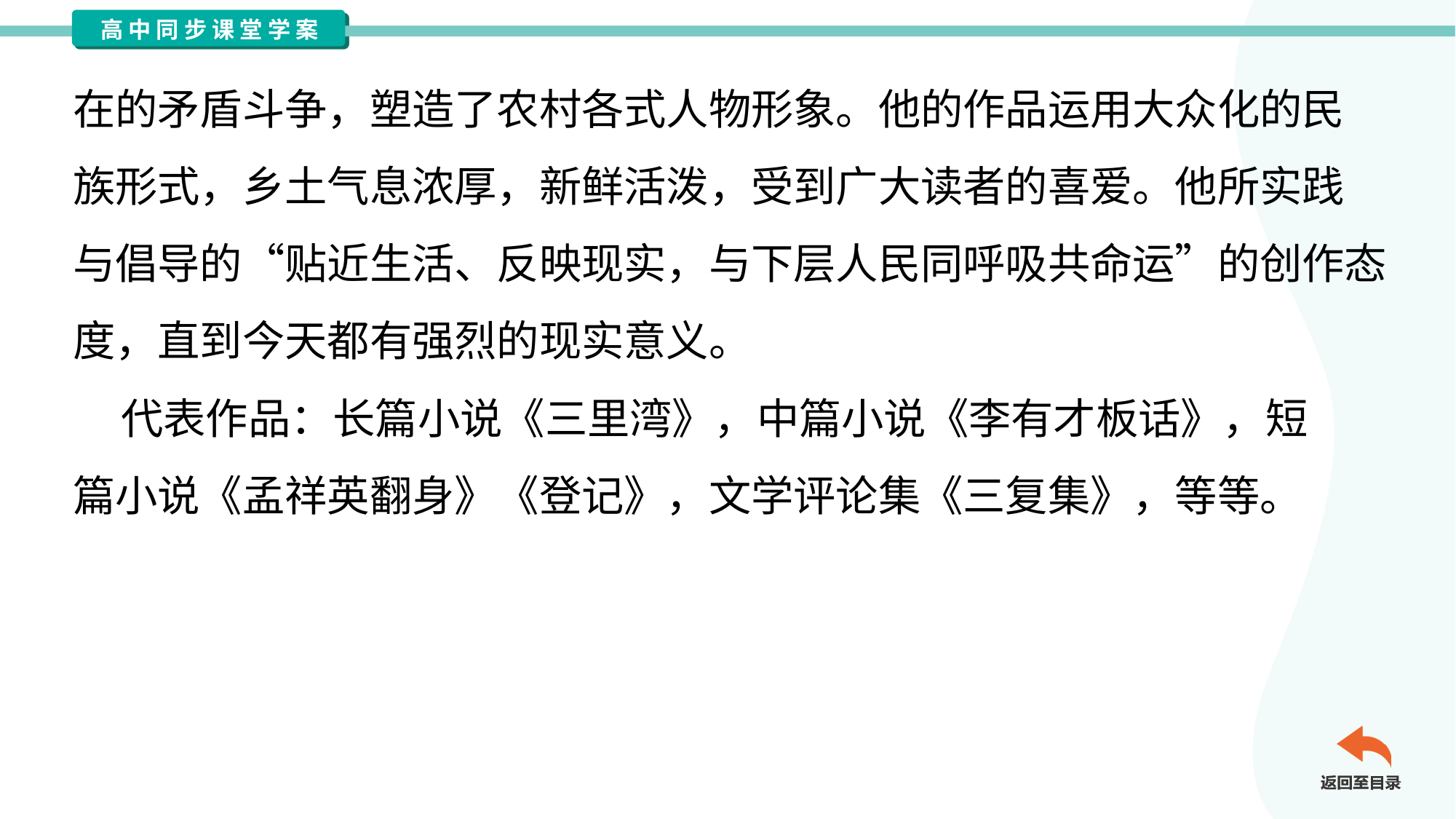

在的矛盾斗争，塑造了农村各式人物形象。他的作品运用大众化的民
族形式，乡土气息浓厚，新鲜活泼，受到广大读者的喜爱。他所实践
与倡导的“贴近生活、反映现实，与下层人民同呼吸共命运”的创作态
度，直到今天都有强烈的现实意义。
    代表作品：长篇小说《三里湾》，中篇小说《李有才板话》，短
篇小说《孟祥英翻身》《登记》，文学评论集《三复集》，等等。